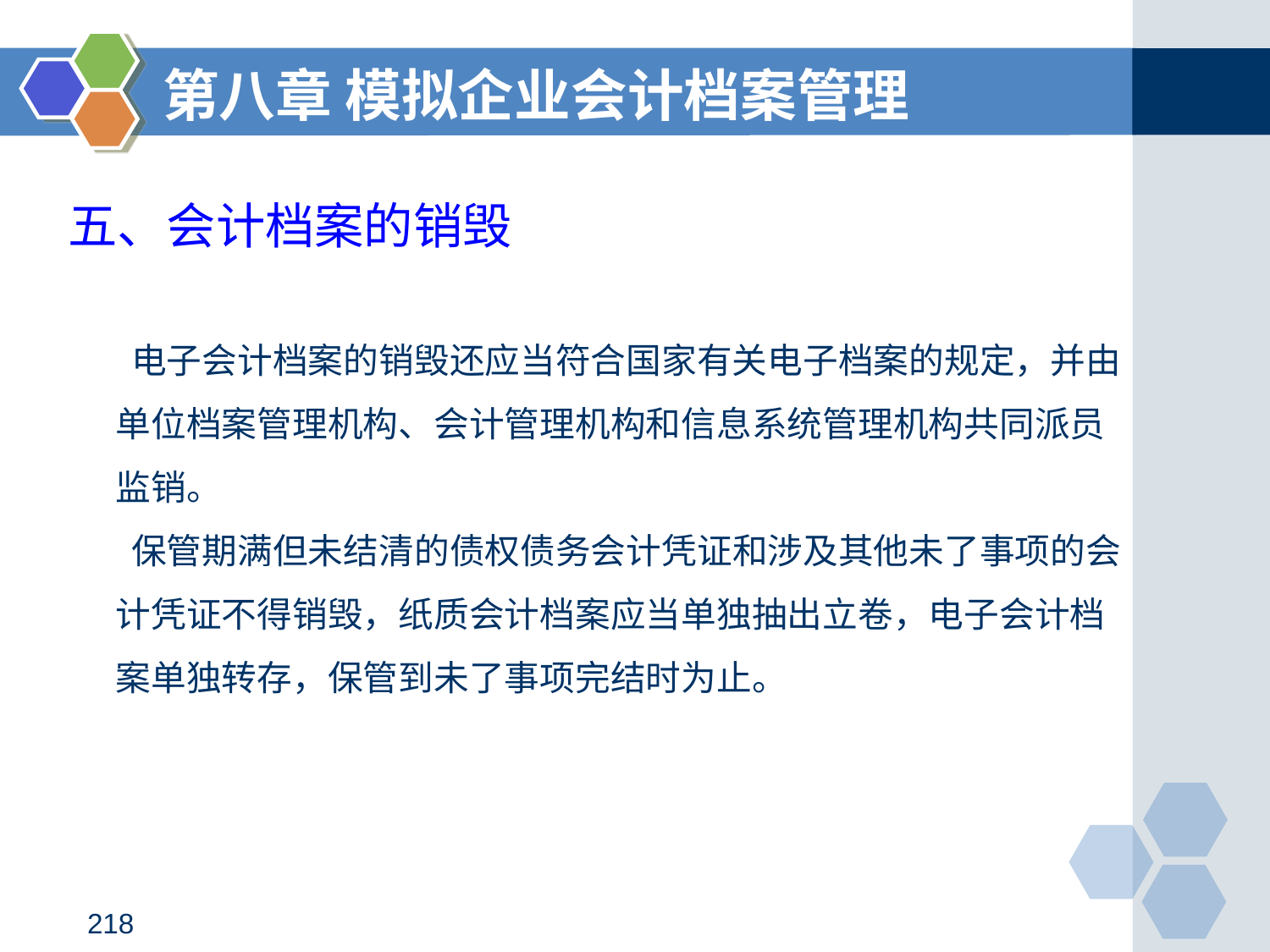

第八章 模拟企业会计档案管理
# 五、会计档案的销毁

       电子会计档案的销毁还应当符合国家有关电子档案的规定，并由单位档案管理机构、会计管理机构和信息系统管理机构共同派员监销。
       保管期满但未结清的债权债务会计凭证和涉及其他未了事项的会计凭证不得销毁，纸质会计档案应当单独抽出立卷，电子会计档案单独转存，保管到未了事项完结时为止。